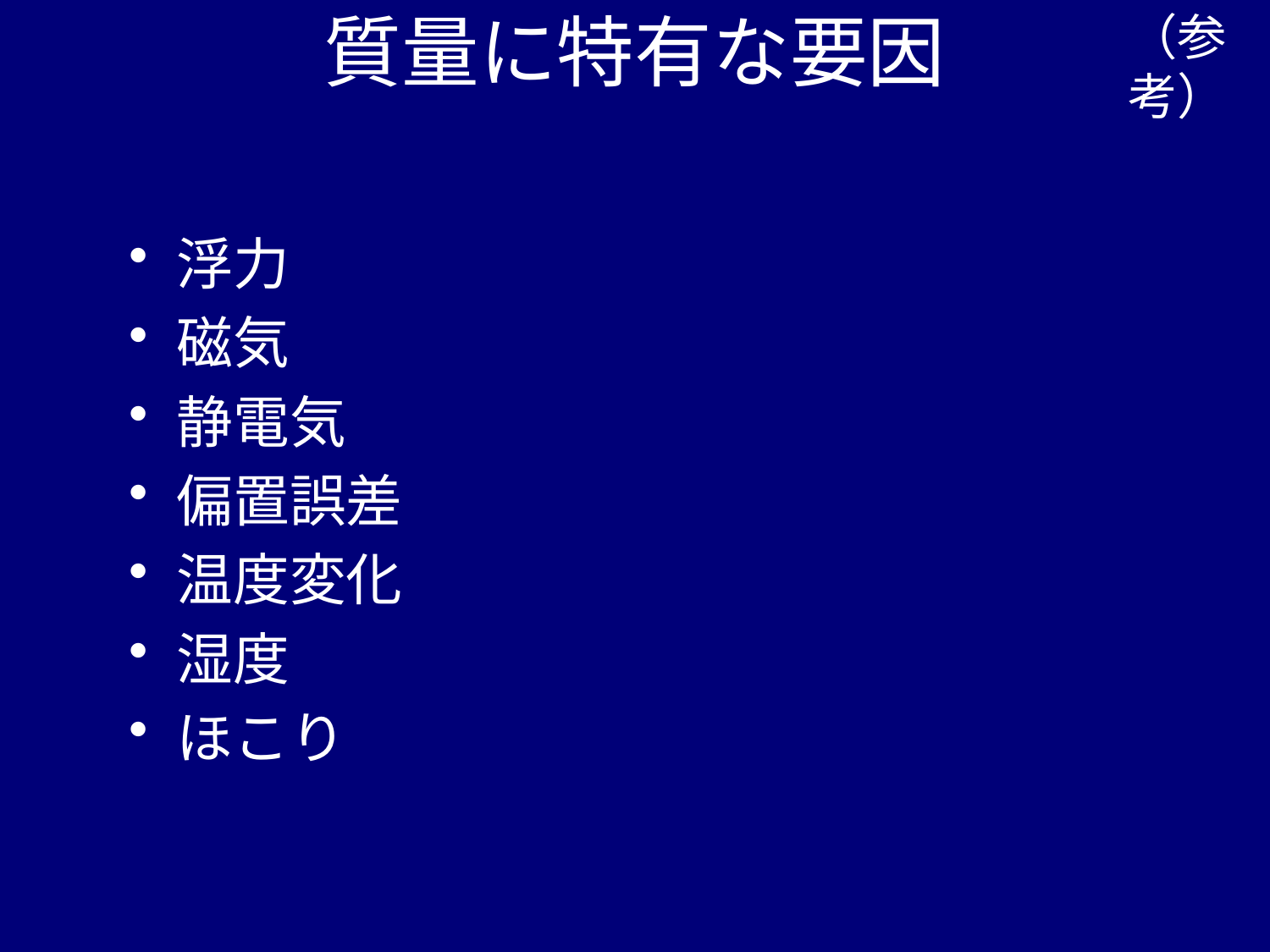

（参考）
# 質量に特有な要因
浮力
磁気
静電気
偏置誤差
温度変化
湿度
ほこり